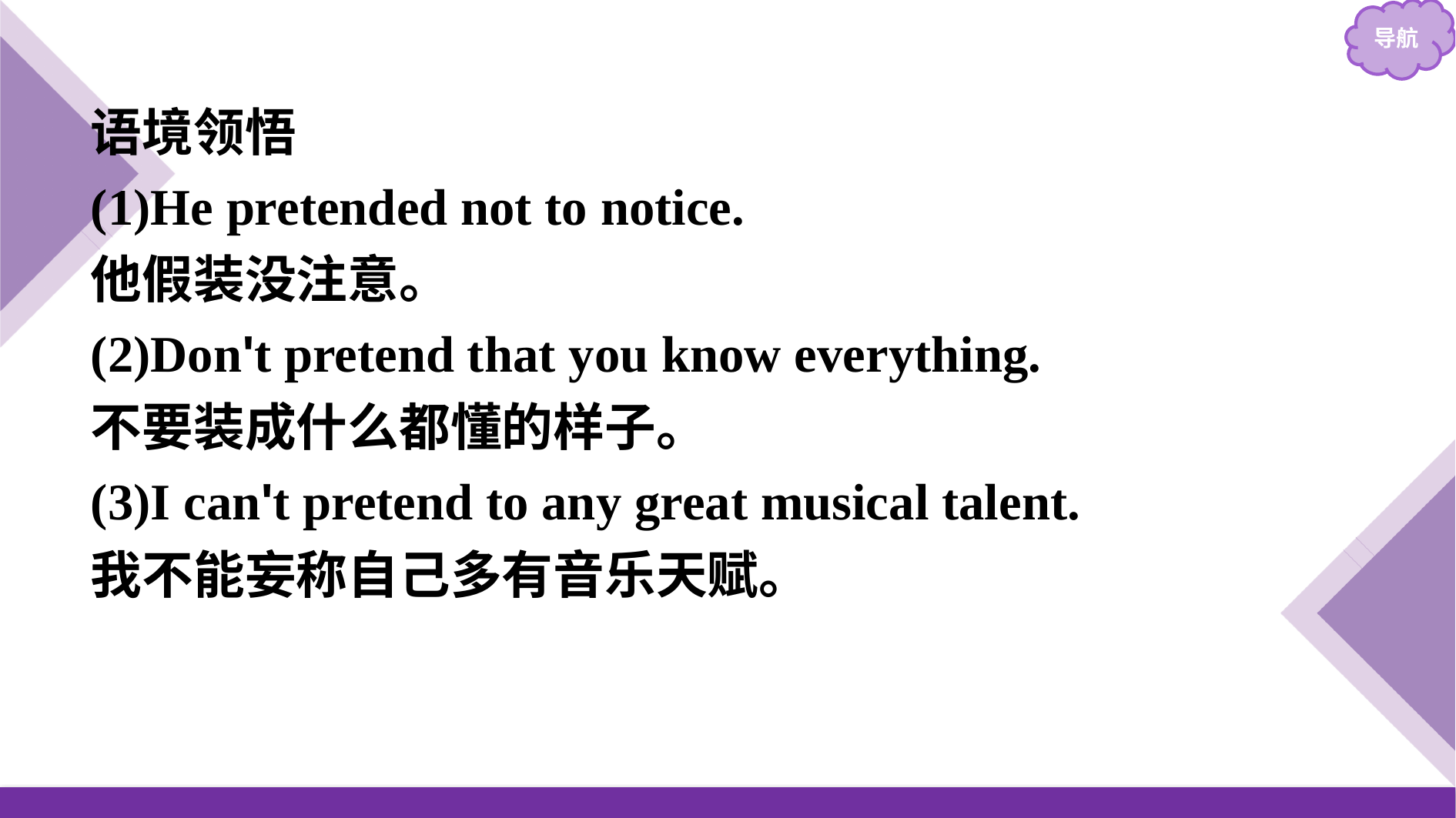

语境领悟
(1)He pretended not to notice.
他假装没注意。
(2)Don't pretend that you know everything.
不要装成什么都懂的样子。
(3)I can't pretend to any great musical talent.
我不能妄称自己多有音乐天赋。